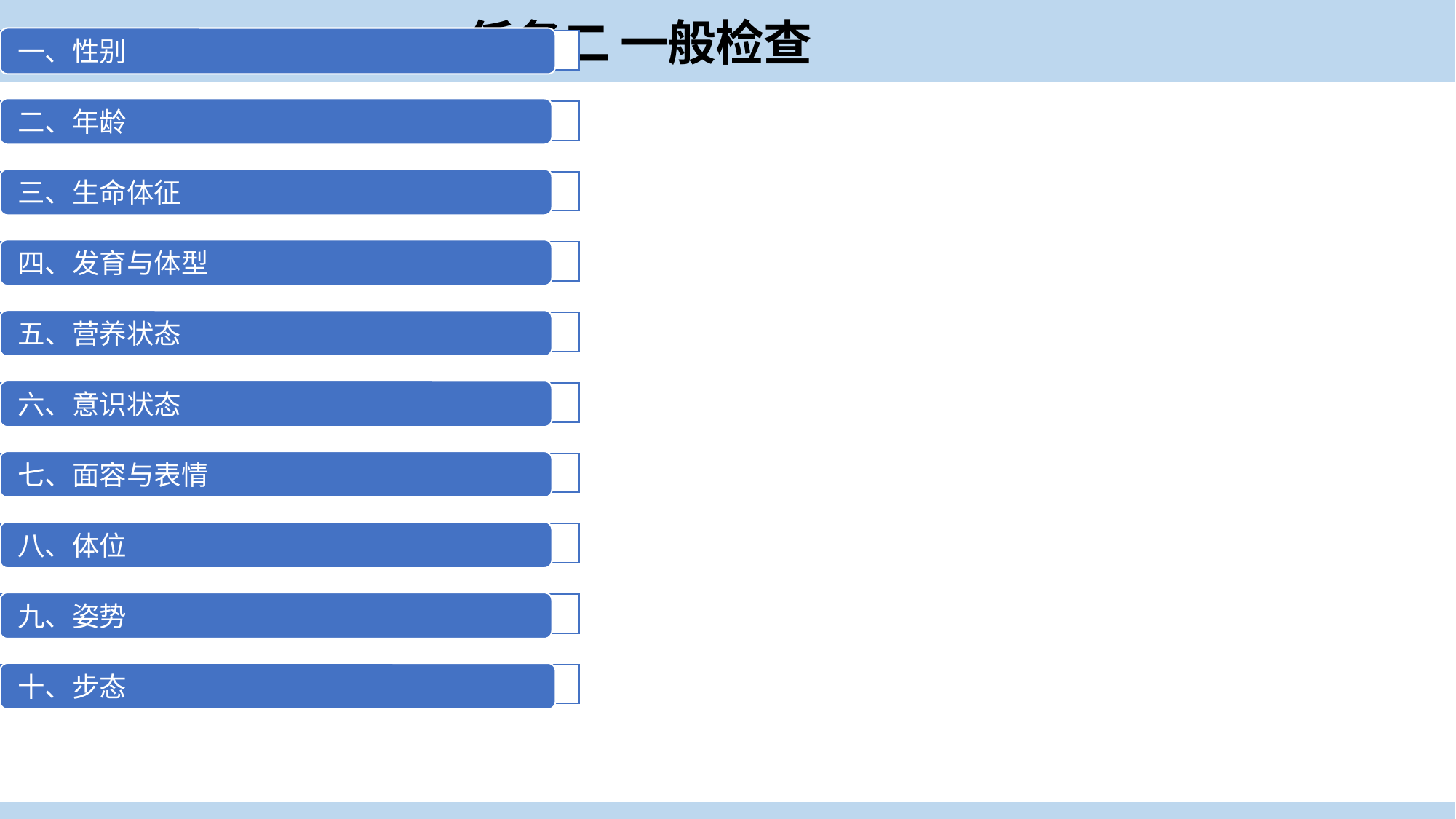

任务二 一般检查

一、性别

二、年龄

三、生命体征

四、发育与体型

五、营养状态

六、意识状态

七、面容与表情

八、体位

九、姿势

十、步态